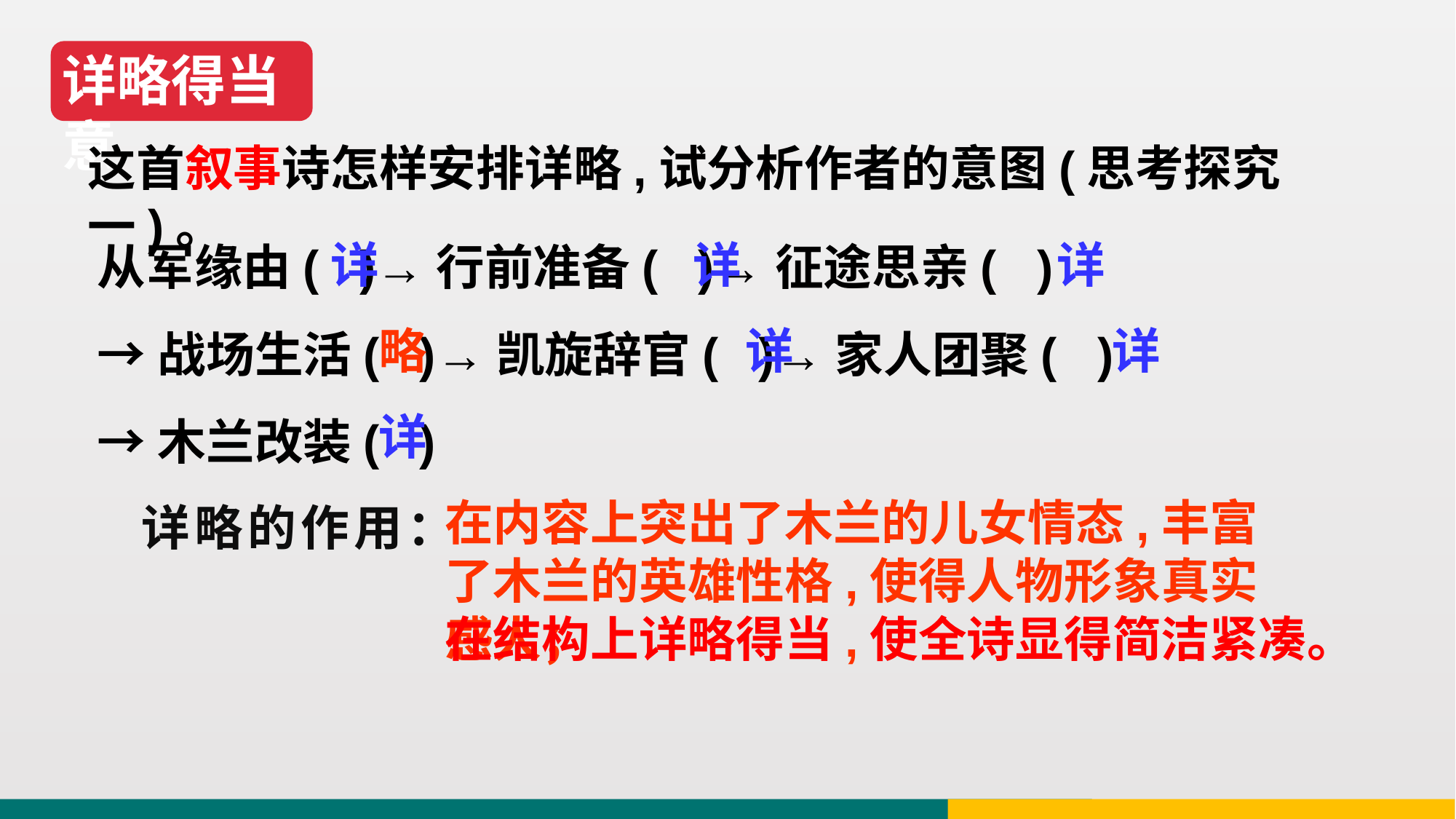

详略得当意
这首叙事诗怎样安排详略,试分析作者的意图(思考探究一)。
从军缘由(   )→行前准备(   )→征途思亲(   )
→战场生活(   )→凯旋辞官(   )→家人团聚(   )
→木兰改装(   )
详
详
详
略
详
详
详
在内容上突出了木兰的儿女情态,丰富了木兰的英雄性格,使得人物形象真实感人；
详略的作用：
在结构上详略得当,使全诗显得简洁紧凑。